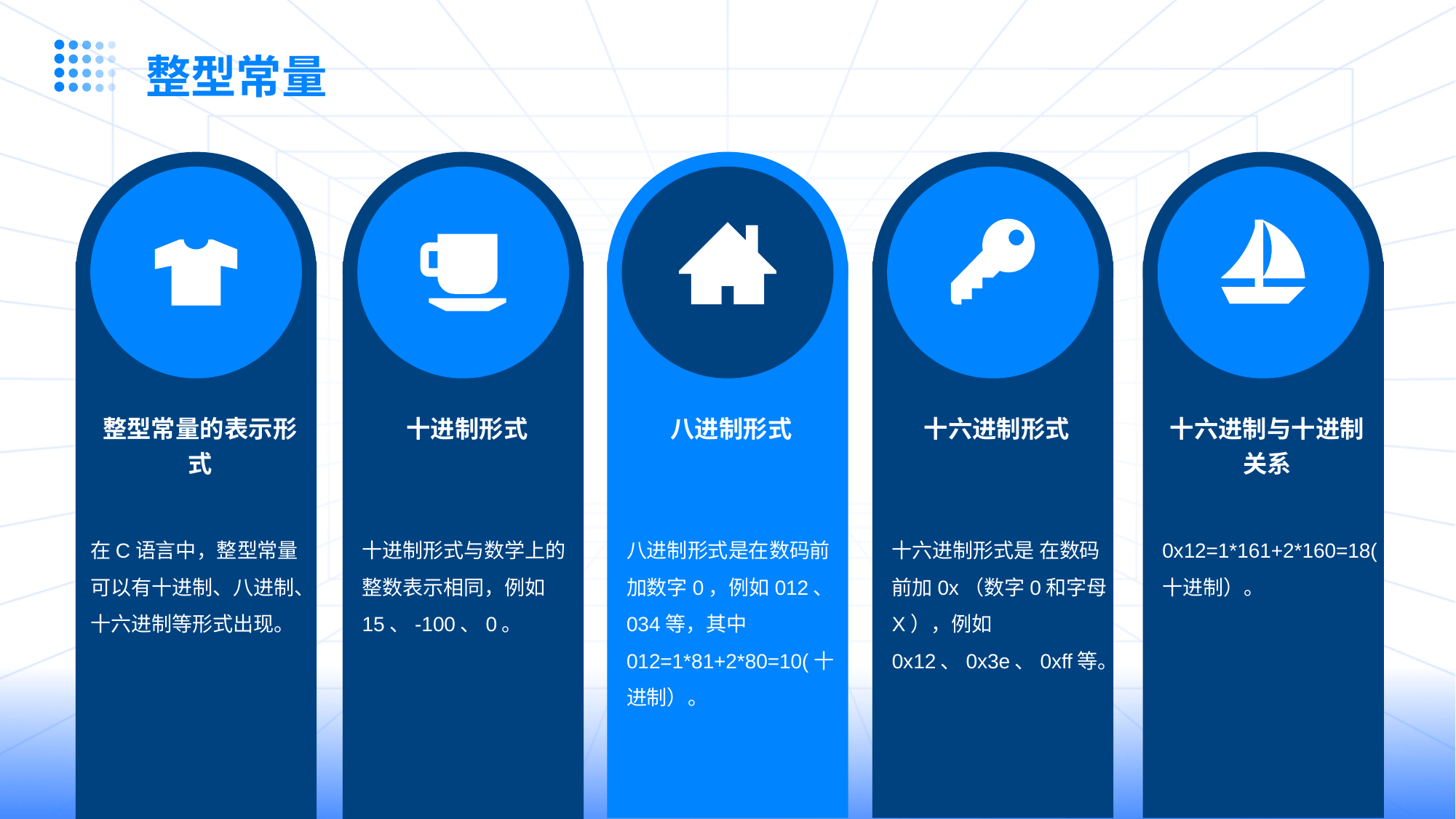

整型常量

整型常量的表示形式
十进制形式
八进制形式
十六进制形式
十六进制与十进制关系
在C语言中，整型常量可以有十进制、八进制、十六进制等形式出现。
十进制形式与数学上的整数表示相同，例如15、-100、0。
八进制形式是在数码前加数字0，例如012、034等，其中012=1*81+2*80=10(十进制）。
十六进制形式是 在数码前加0x（数字0和字母X），例如0x12、0x3e、0xff等。
0x12=1*161+2*160=18(十进制）。